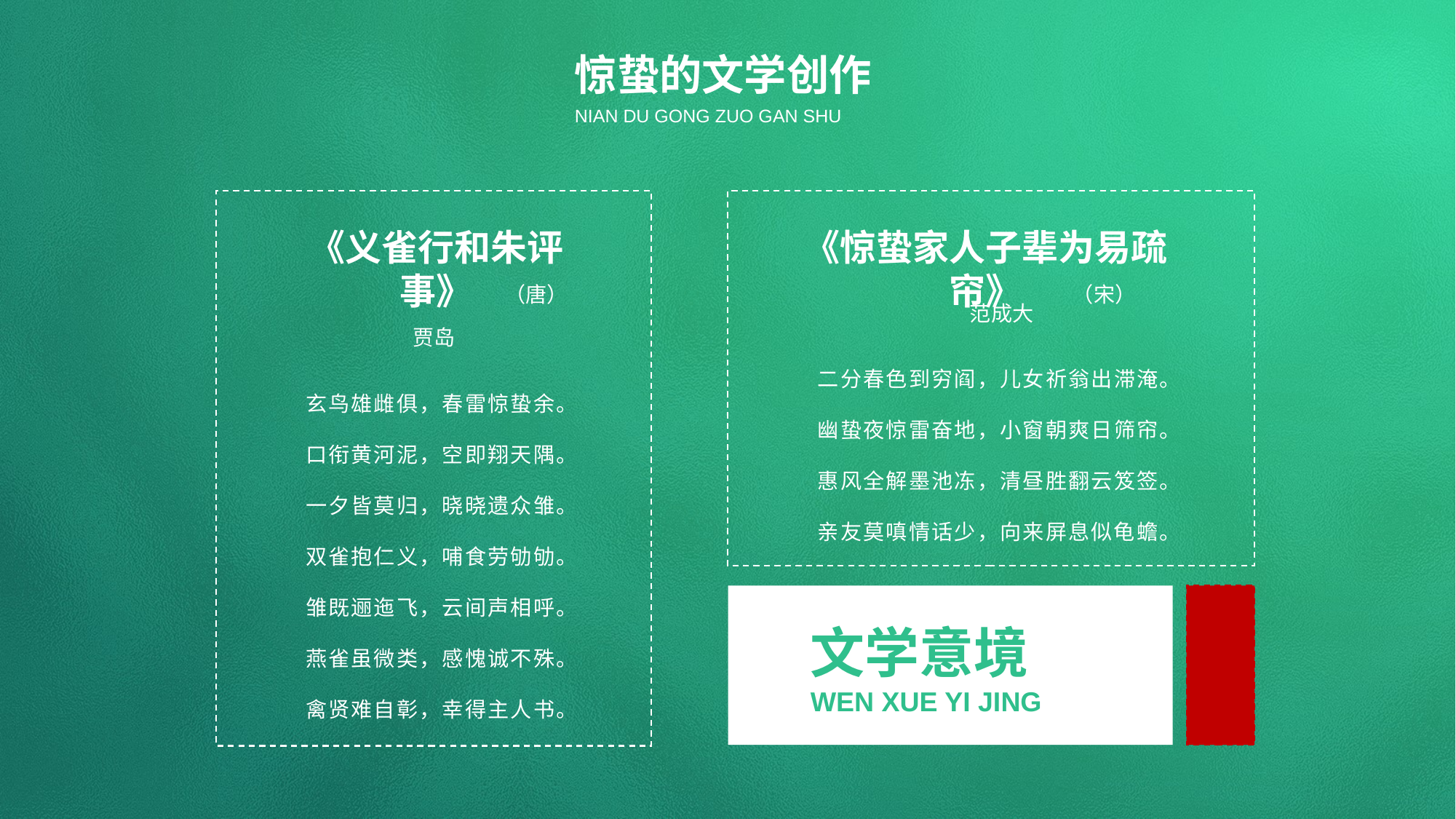

惊蛰的文学创作
NIAN DU GONG ZUO GAN SHU

《义雀行和朱评事》
（唐）
贾岛
玄鸟雄雌俱，春雷惊蛰余。
口衔黄河泥，空即翔天隅。
一夕皆莫归，晓晓遗众雏。
双雀抱仁义，哺食劳劬劬。
雏既逦迤飞，云间声相呼。
燕雀虽微类，感愧诚不殊。
禽贤难自彰，幸得主人书。
《惊蛰家人子辈为易疏帘》
（宋）
范成大
二分春色到穷阎，儿女祈翁出滞淹。
幽蛰夜惊雷奋地，小窗朝爽日筛帘。
惠风全解墨池冻，清昼胜翻云笈签。
亲友莫嗔情话少，向来屏息似龟蟾。

文学意境
WEN XUE YI JING